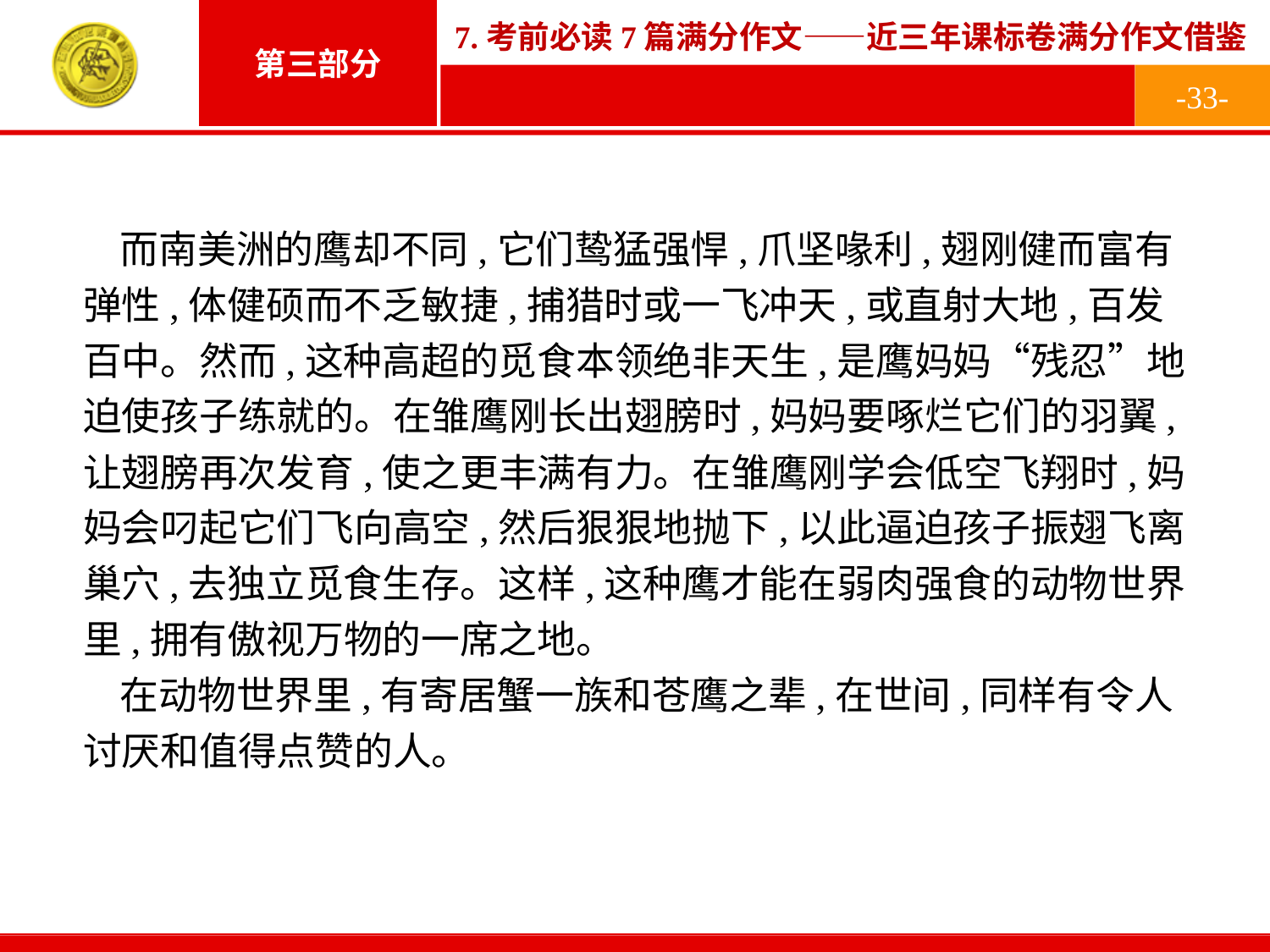

-33-
而南美洲的鹰却不同,它们鸷猛强悍,爪坚喙利,翅刚健而富有弹性,体健硕而不乏敏捷,捕猎时或一飞冲天,或直射大地,百发百中。然而,这种高超的觅食本领绝非天生,是鹰妈妈“残忍”地迫使孩子练就的。在雏鹰刚长出翅膀时,妈妈要啄烂它们的羽翼,让翅膀再次发育,使之更丰满有力。在雏鹰刚学会低空飞翔时,妈妈会叼起它们飞向高空,然后狠狠地抛下,以此逼迫孩子振翅飞离巢穴,去独立觅食生存。这样,这种鹰才能在弱肉强食的动物世界里,拥有傲视万物的一席之地。
在动物世界里,有寄居蟹一族和苍鹰之辈,在世间,同样有令人讨厌和值得点赞的人。